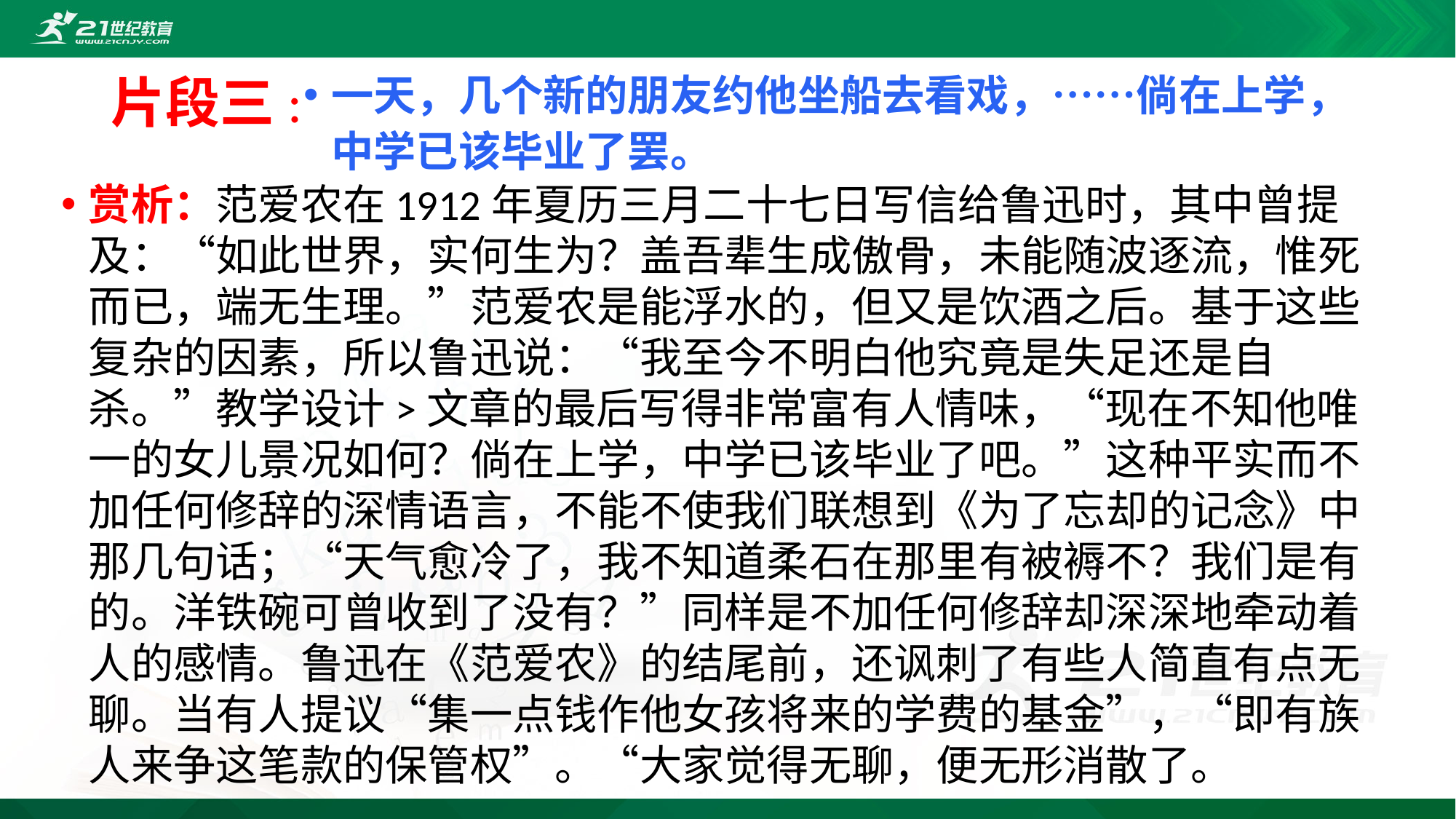

# 片段三:
一天，几个新的朋友约他坐船去看戏，……倘在上学，中学已该毕业了罢。
赏析：范爱农在1912年夏历三月二十七日写信给鲁迅时，其中曾提及：“如此世界，实何生为？盖吾辈生成傲骨，未能随波逐流，惟死而已，端无生理。”范爱农是能浮水的，但又是饮酒之后。基于这些复杂的因素，所以鲁迅说：“我至今不明白他究竟是失足还是自杀。”教学设计>文章的最后写得非常富有人情味，“现在不知他唯一的女儿景况如何？倘在上学，中学已该毕业了吧。”这种平实而不加任何修辞的深情语言，不能不使我们联想到《为了忘却的记念》中那几句话；“天气愈冷了，我不知道柔石在那里有被褥不？我们是有的。洋铁碗可曾收到了没有？”同样是不加任何修辞却深深地牵动着人的感情。鲁迅在《范爱农》的结尾前，还讽刺了有些人简直有点无聊。当有人提议“集一点钱作他女孩将来的学费的基金”，“即有族人来争这笔款的保管权”。“大家觉得无聊，便无形消散了。